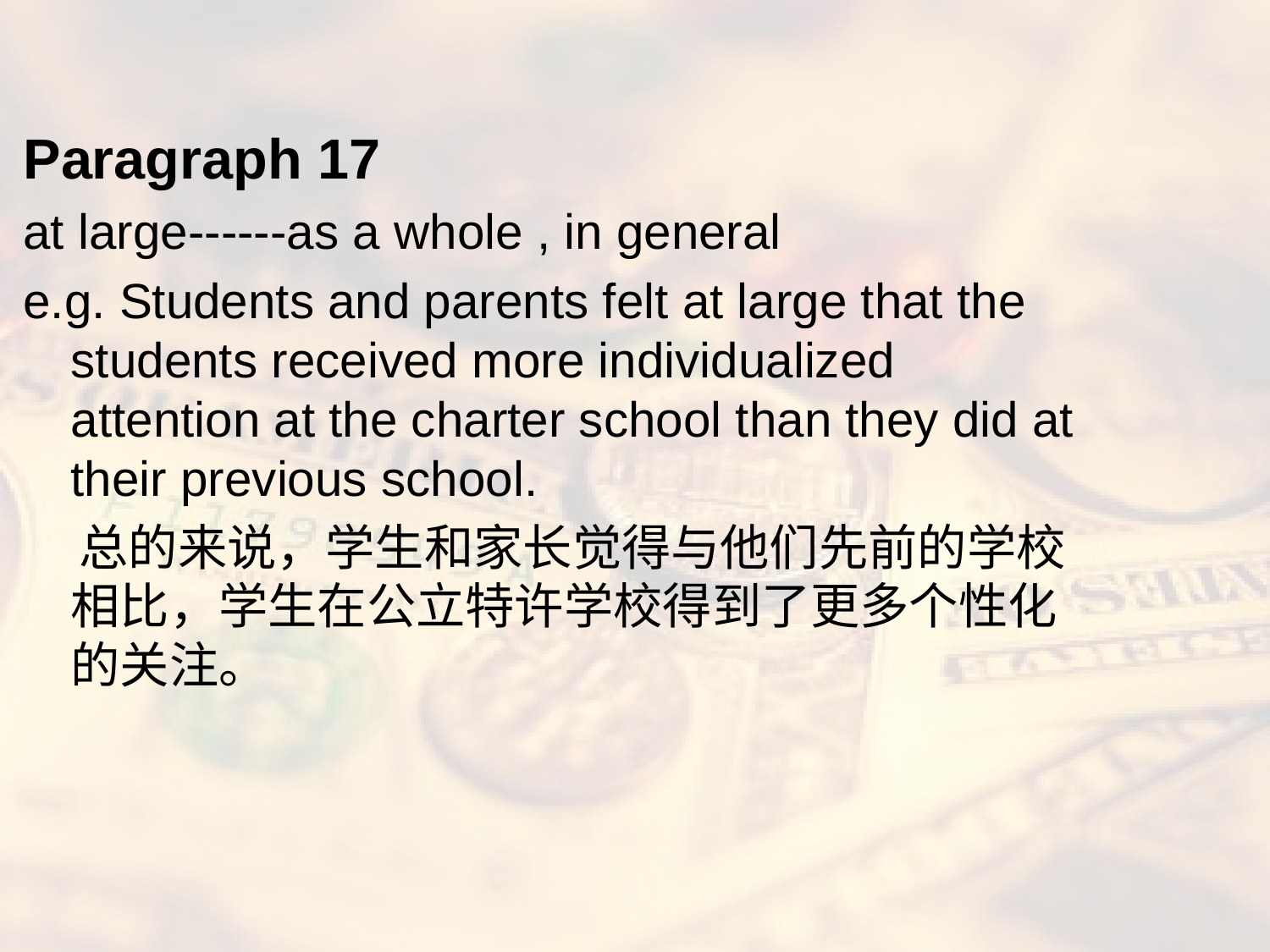

#
Paragraph 17
at large------as a whole , in general
e.g. Students and parents felt at large that the students received more individualized attention at the charter school than they did at their previous school.
    总的来说，学生和家长觉得与他们先前的学校相比，学生在公立特许学校得到了更多个性化的关注。